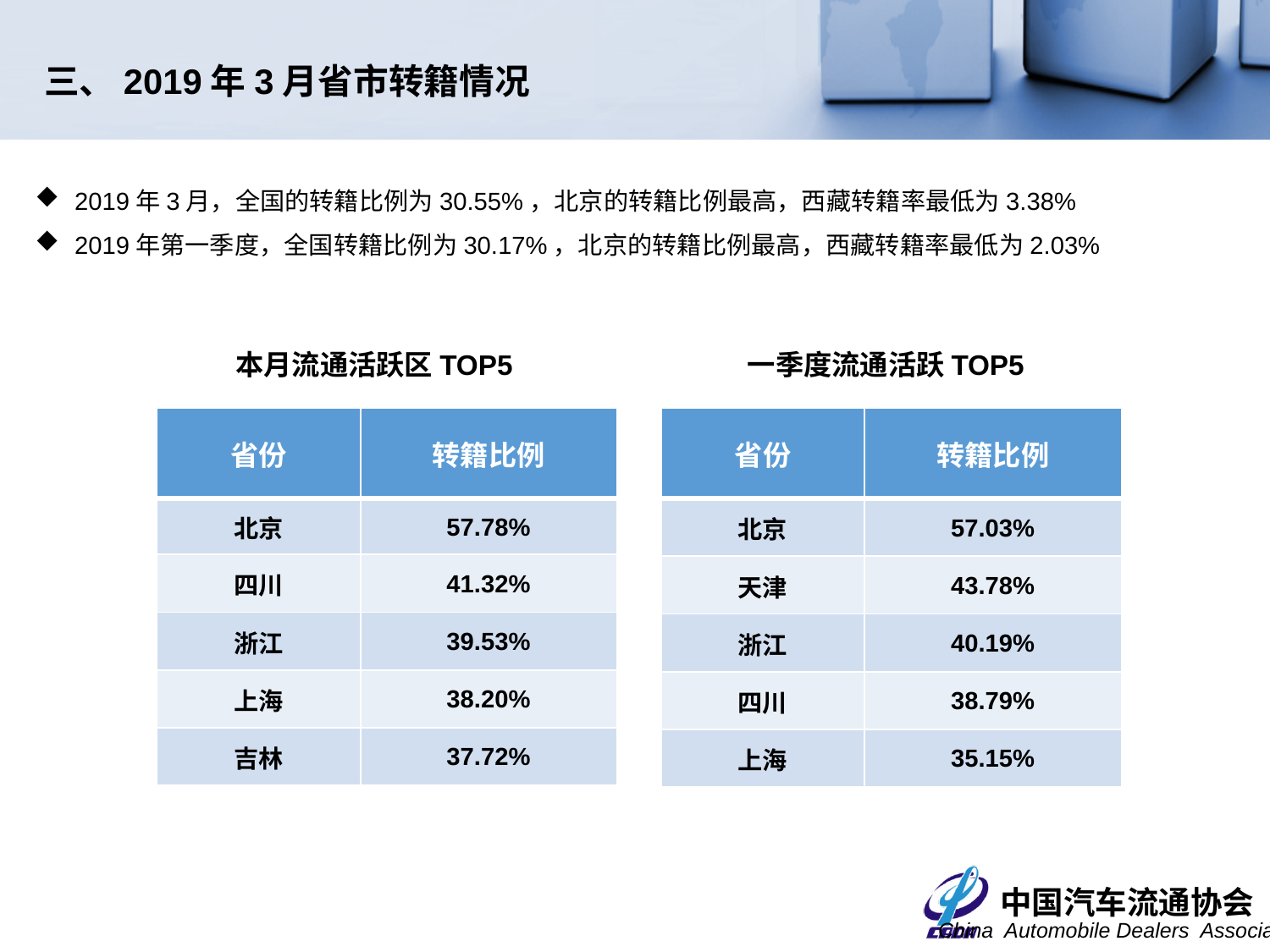

三、2019年3月省市转籍情况
2019年3月，全国的转籍比例为30.55%，北京的转籍比例最高，西藏转籍率最低为3.38%
2019年第一季度，全国转籍比例为30.17%，北京的转籍比例最高，西藏转籍率最低为2.03%
本月流通活跃区TOP5
一季度流通活跃TOP5
| 省份 | 转籍比例 |
| --- | --- |
| 北京 | 57.78% |
| 四川 | 41.32% |
| 浙江 | 39.53% |
| 上海 | 38.20% |
| 吉林 | 37.72% |
| 省份 | 转籍比例 |
| --- | --- |
| 北京 | 57.03% |
| 天津 | 43.78% |
| 浙江 | 40.19% |
| 四川 | 38.79% |
| 上海 | 35.15% |